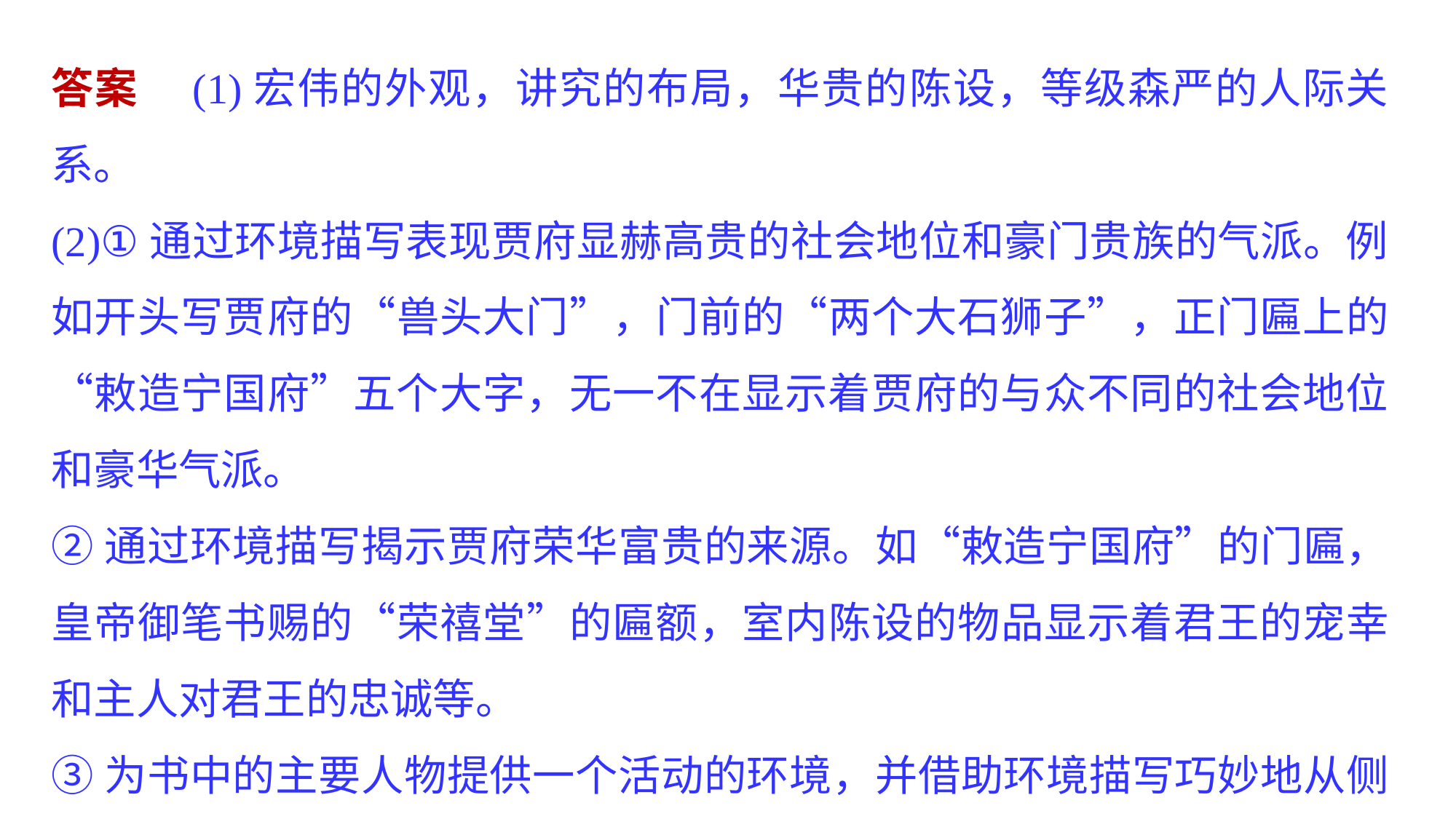

答案　(1)宏伟的外观，讲究的布局，华贵的陈设，等级森严的人际关系。
(2)①通过环境描写表现贾府显赫高贵的社会地位和豪门贵族的气派。例如开头写贾府的“兽头大门”，门前的“两个大石狮子”，正门匾上的“敕造宁国府”五个大字，无一不在显示着贾府的与众不同的社会地位和豪华气派。
②通过环境描写揭示贾府荣华富贵的来源。如“敕造宁国府”的门匾，皇帝御笔书赐的“荣禧堂”的匾额，室内陈设的物品显示着君王的宠幸和主人对君王的忠诚等。
③为书中的主要人物提供一个活动的环境，并借助环境描写巧妙地从侧面暗示了人物性格。如贾赦、贾政在荣府的地位、性格的不同。